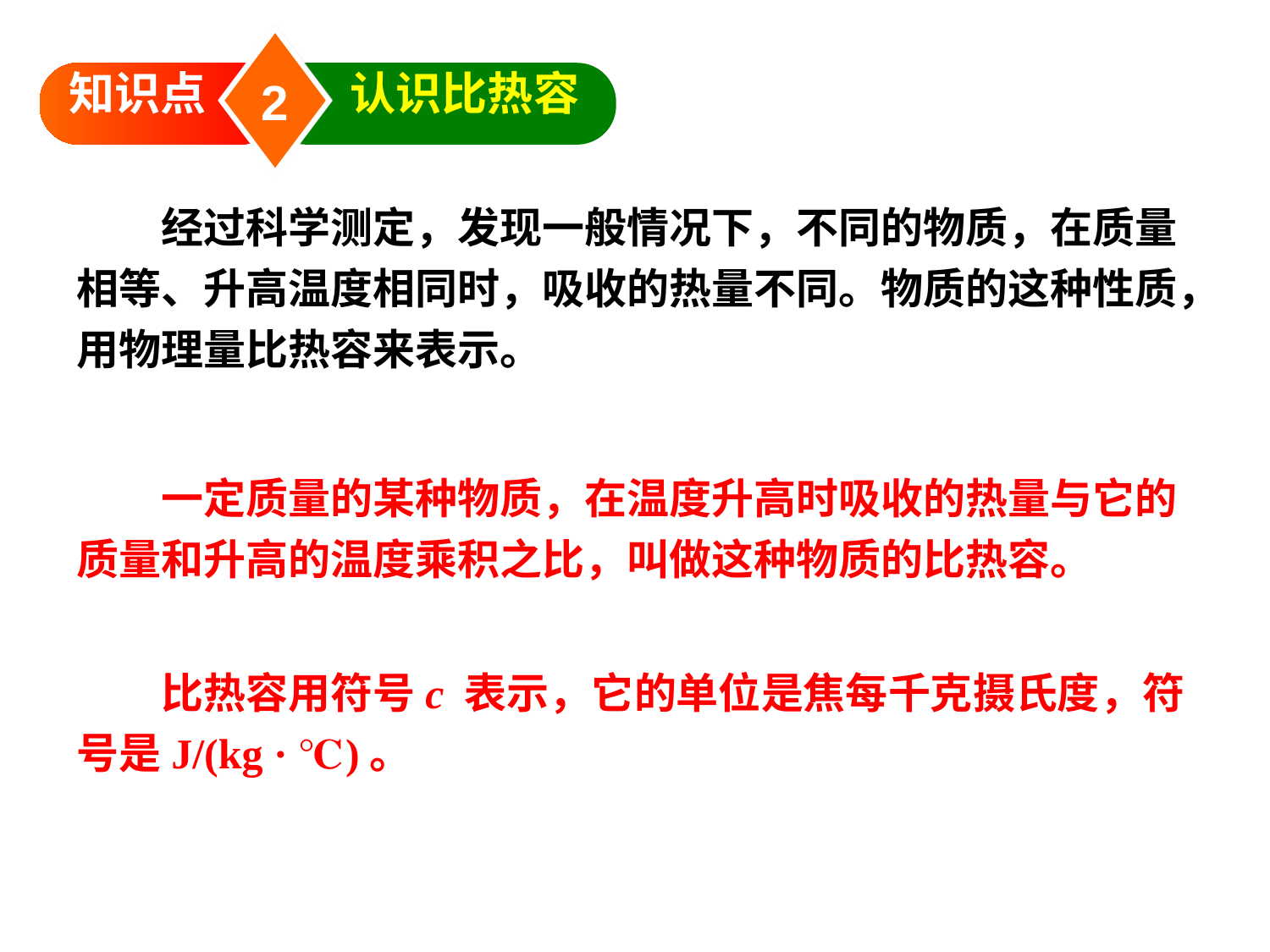

2
知识点
认识比热容

　　经过科学测定，发现一般情况下，不同的物质，在质量相等、升高温度相同时，吸收的热量不同。物质的这种性质，用物理量比热容来表示。
　　一定质量的某种物质，在温度升高时吸收的热量与它的质量和升高的温度乘积之比，叫做这种物质的比热容。
　　比热容用符号c 表示，它的单位是焦每千克摄氏度，符号是J/(kg · ℃)。